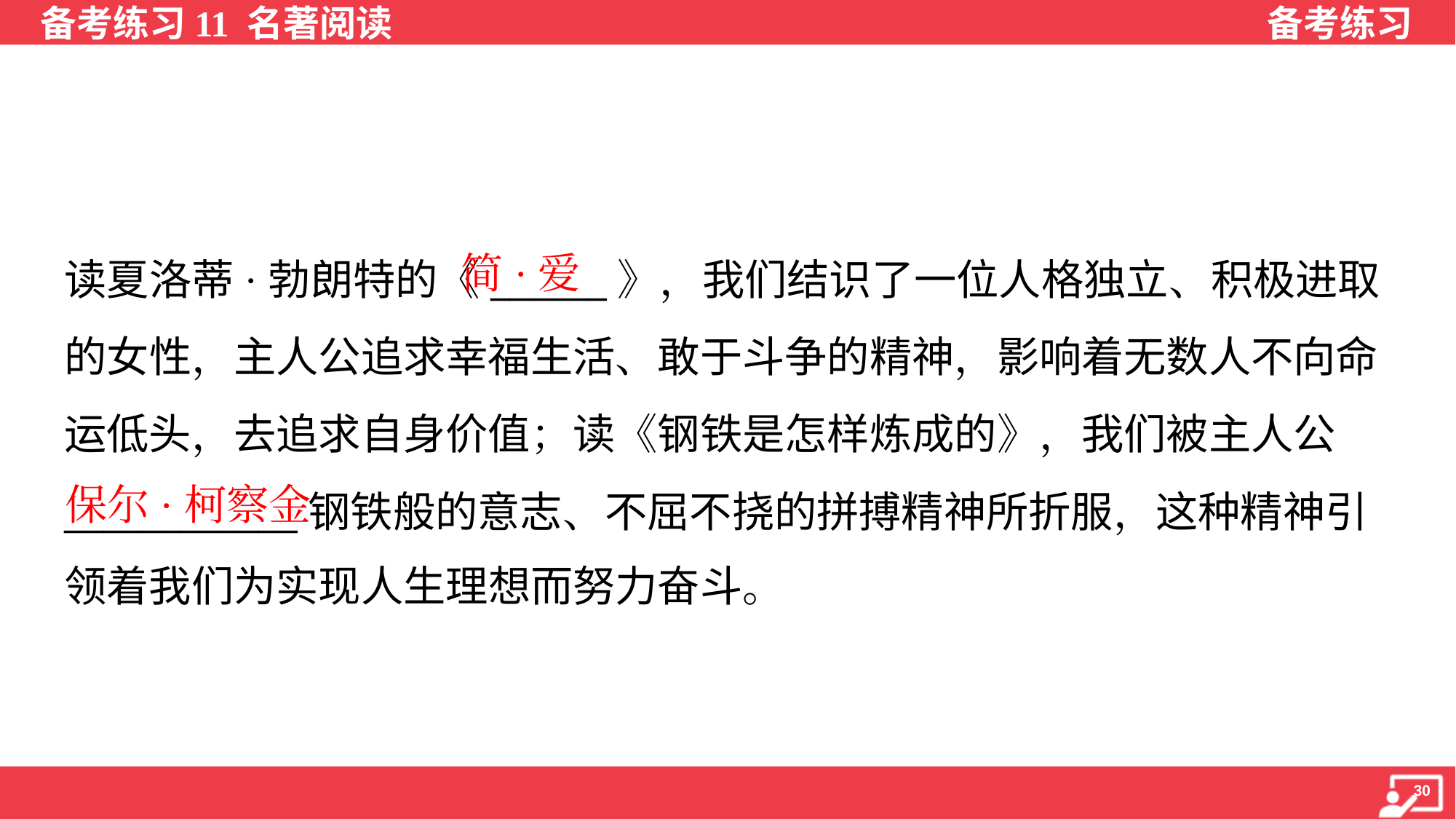

简·爱

读夏洛蒂·勃朗特的《______》，我们结识了一位人格独立、积极进取
的女性，主人公追求幸福生活、敢于斗争的精神，影响着无数人不向命
运低头，去追求自身价值；读《钢铁是怎样炼成的》，我们被主人公
____________钢铁般的意志、不屈不挠的拼搏精神所折服，这种精神引
领着我们为实现人生理想而努力奋斗。
保尔·柯察金